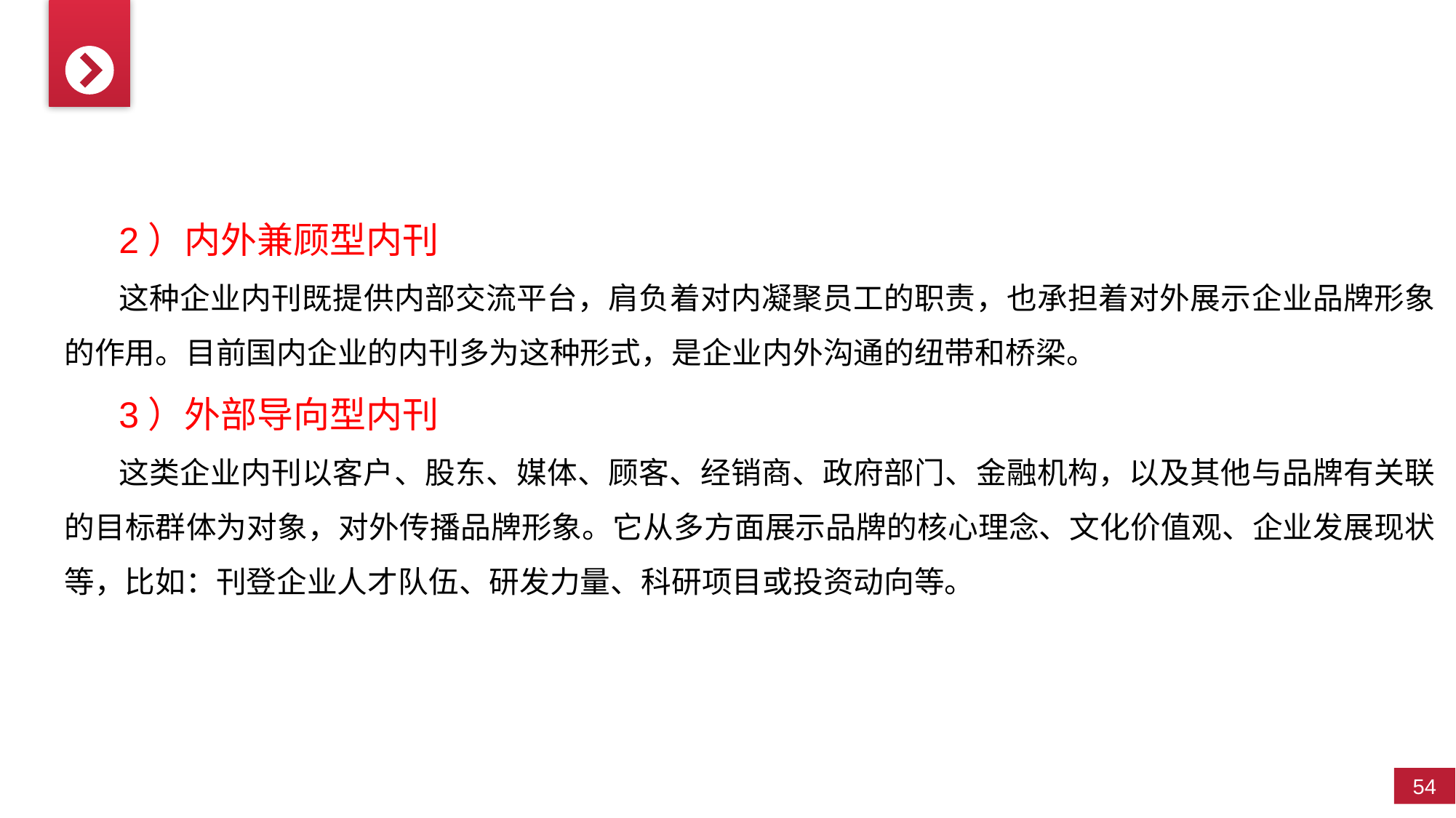

2）内外兼顾型内刊
这种企业内刊既提供内部交流平台，肩负着对内凝聚员工的职责，也承担着对外展示企业品牌形象的作用。目前国内企业的内刊多为这种形式，是企业内外沟通的纽带和桥梁。
3）外部导向型内刊
这类企业内刊以客户、股东、媒体、顾客、经销商、政府部门、金融机构，以及其他与品牌有关联的目标群体为对象，对外传播品牌形象。它从多方面展示品牌的核心理念、文化价值观、企业发展现状等，比如：刊登企业人才队伍、研发力量、科研项目或投资动向等。